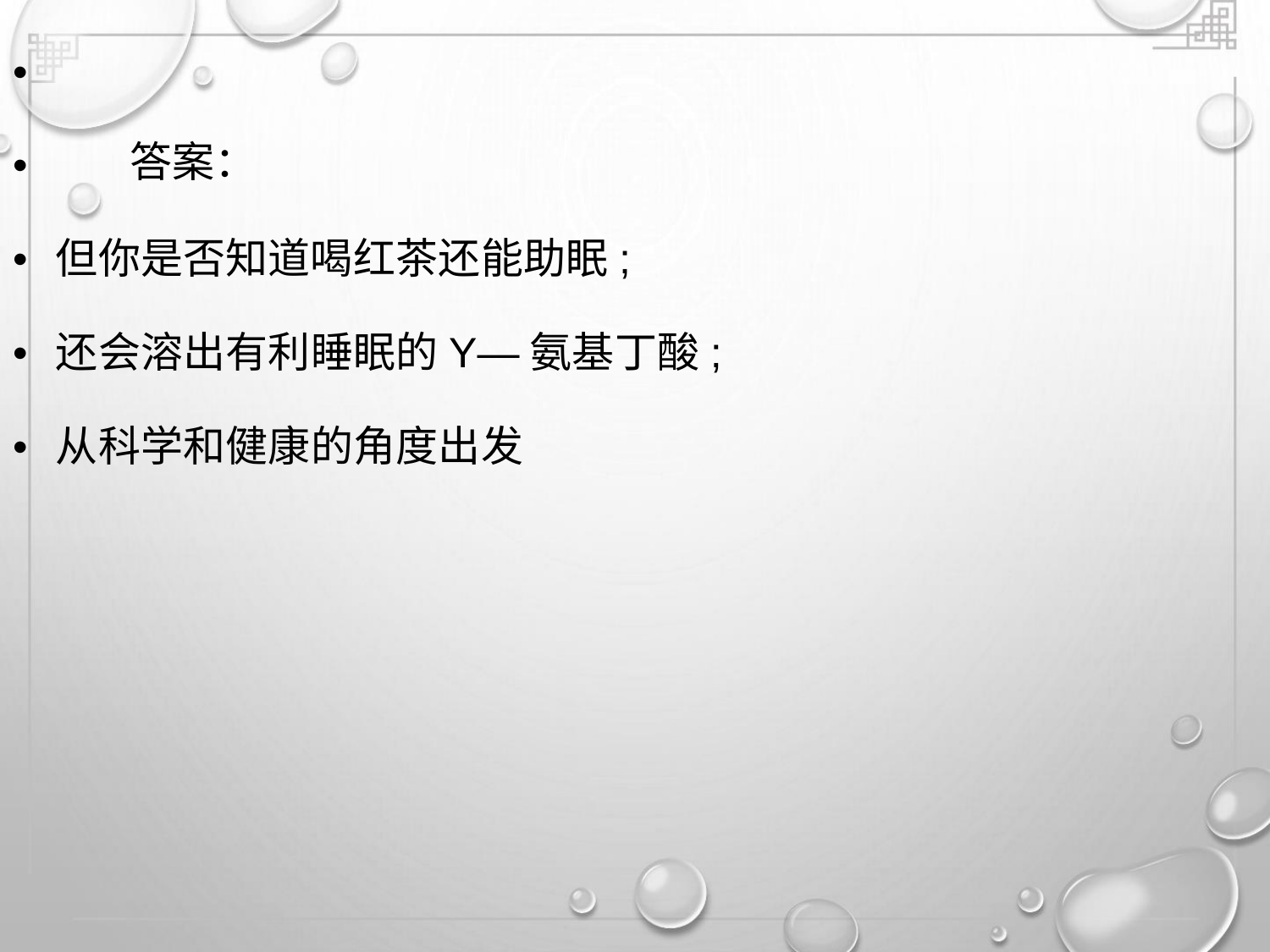

•
•
答案：
• 但你是否知道喝红茶还能助眠;
• 还会溶出有利睡眠的Y—氨基丁酸;
• 从科学和健康的角度出发